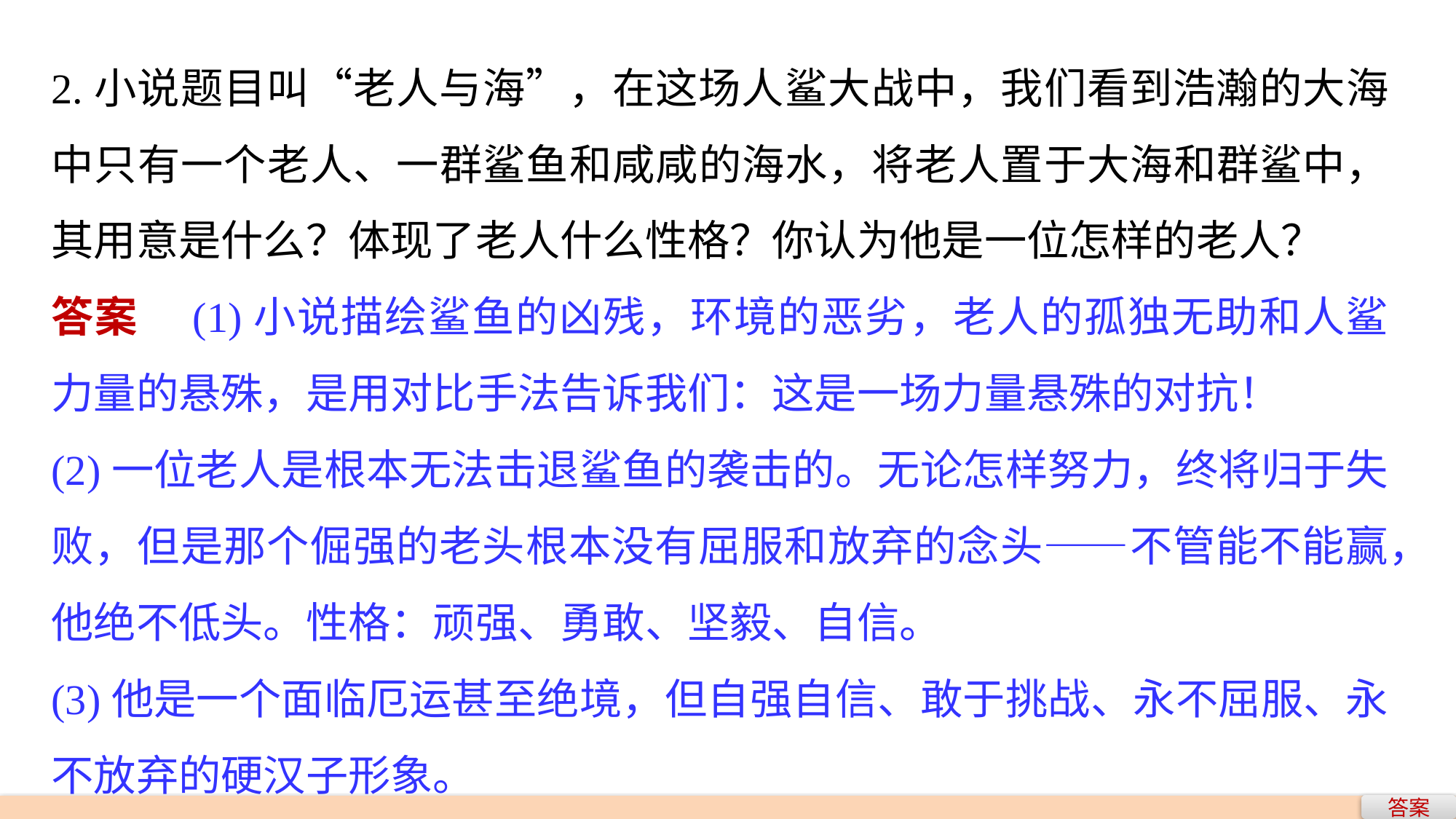

2.小说题目叫“老人与海”，在这场人鲨大战中，我们看到浩瀚的大海中只有一个老人、一群鲨鱼和咸咸的海水，将老人置于大海和群鲨中，其用意是什么？体现了老人什么性格？你认为他是一位怎样的老人？
答案　(1)小说描绘鲨鱼的凶残，环境的恶劣，老人的孤独无助和人鲨力量的悬殊，是用对比手法告诉我们：这是一场力量悬殊的对抗！
(2)一位老人是根本无法击退鲨鱼的袭击的。无论怎样努力，终将归于失败，但是那个倔强的老头根本没有屈服和放弃的念头——不管能不能赢，他绝不低头。性格：顽强、勇敢、坚毅、自信。
(3)他是一个面临厄运甚至绝境，但自强自信、敢于挑战、永不屈服、永不放弃的硬汉子形象。
答案